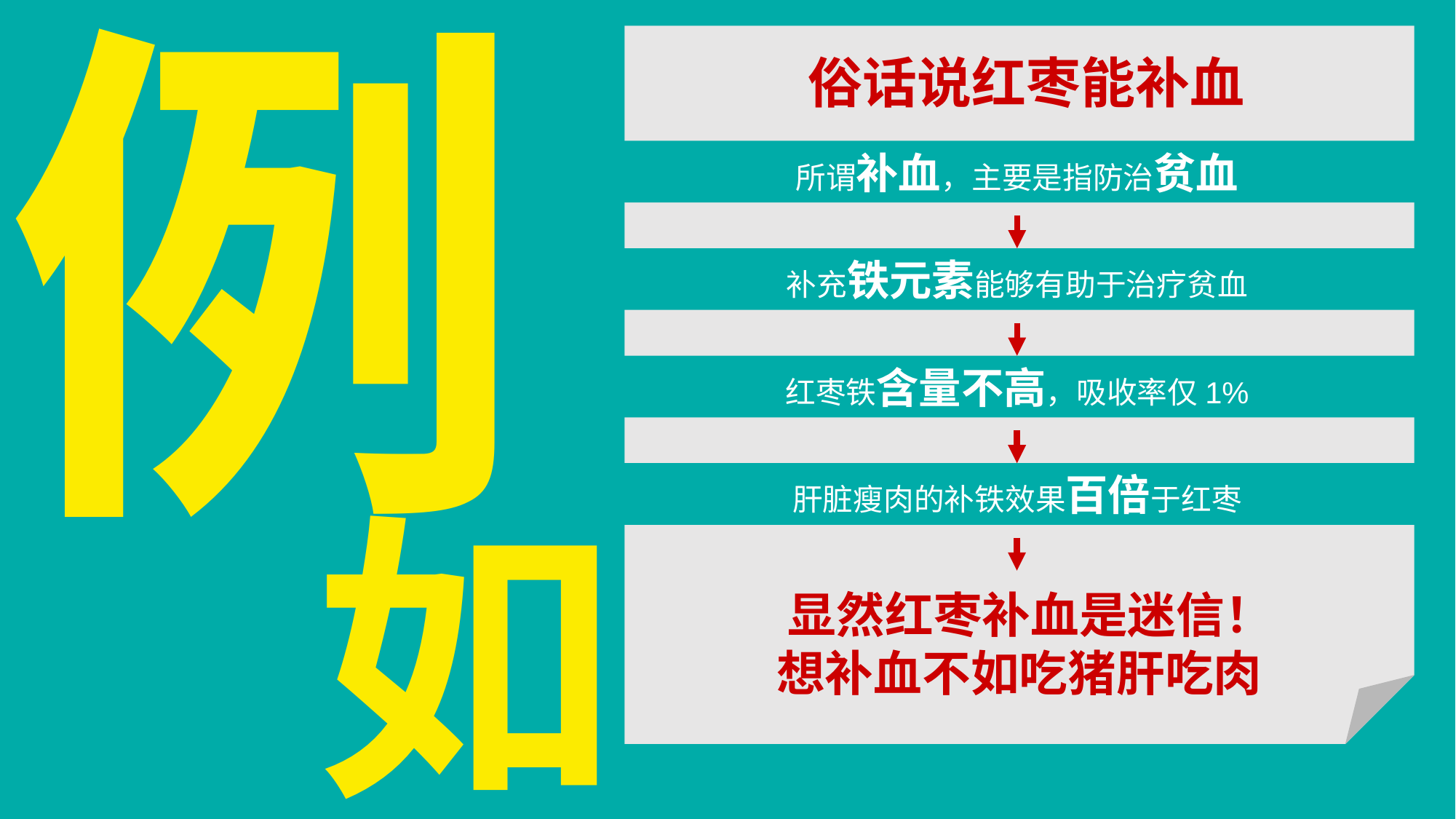

例
如

俗话说红枣能补血
所谓补血，主要是指防治贫血
补充铁元素能够有助于治疗贫血
红枣铁含量不高，吸收率仅1%
肝脏瘦肉的补铁效果百倍于红枣
 显然红枣补血是迷信！
想补血不如吃猪肝吃肉